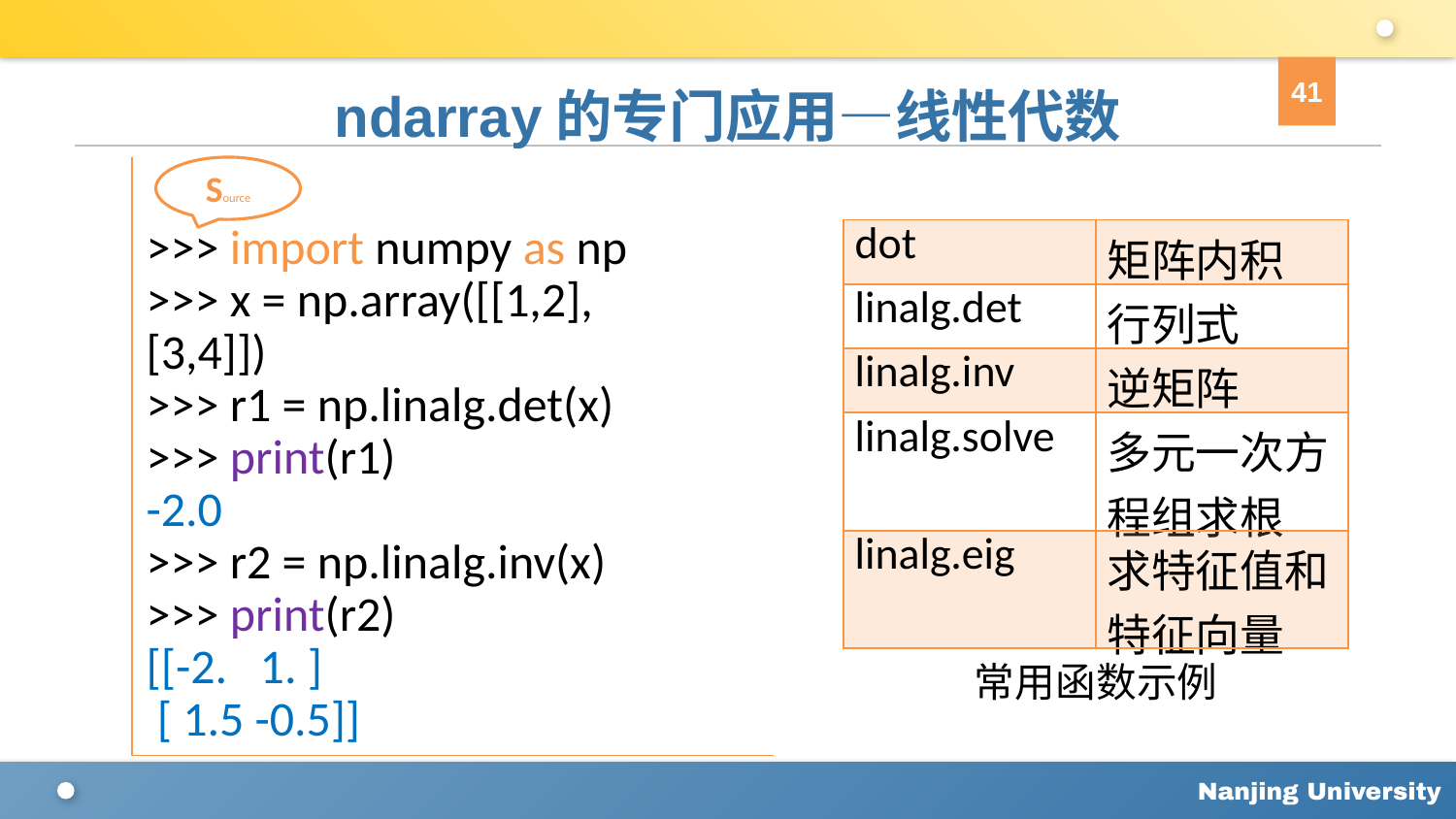

41
# ndarray的专门应用—线性代数

Source

>>> import numpy as np
>>> x = np.array([[1,2], [3,4]])
>>> r1 = np.linalg.det(x)
>>> print(r1)
-2.0
>>> r2 = np.linalg.inv(x)
>>> print(r2)
[[-2.   1. ]
 [ 1.5 -0.5]]
| dot | 矩阵内积 |
| --- | --- |
| linalg.det | 行列式 |
| linalg.inv | 逆矩阵 |
| linalg.solve | 多元一次方程组求根 |
| linalg.eig | 求特征值和特征向量 |
常用函数示例